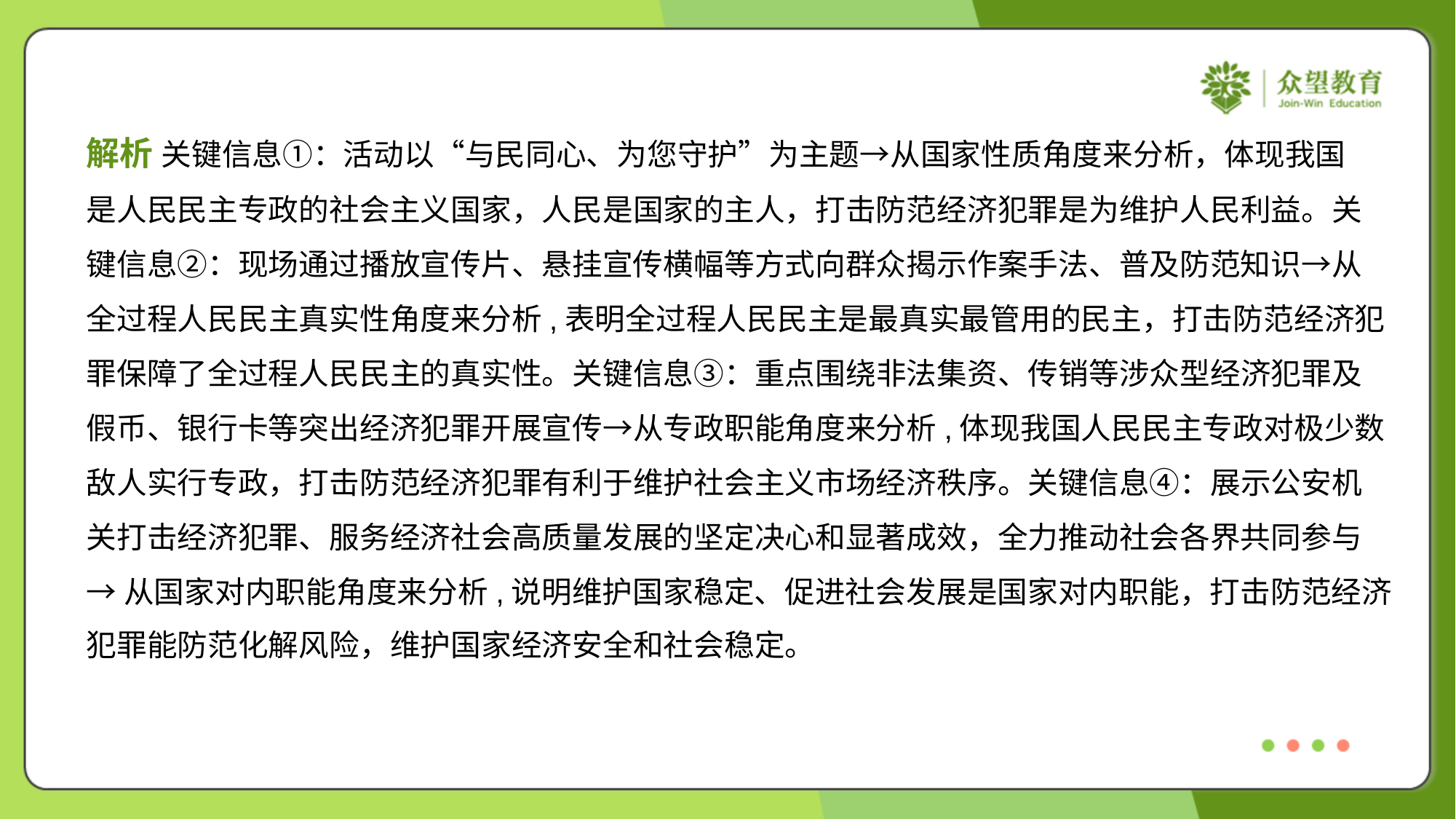

解析 关键信息①：活动以“与民同心、为您守护”为主题→从国家性质角度来分析，体现我国
是人民民主专政的社会主义国家，人民是国家的主人，打击防范经济犯罪是为维护人民利益。关
键信息②：现场通过播放宣传片、悬挂宣传横幅等方式向群众揭示作案手法、普及防范知识→从
全过程人民民主真实性角度来分析,表明全过程人民民主是最真实最管用的民主，打击防范经济犯
罪保障了全过程人民民主的真实性。关键信息③：重点围绕非法集资、传销等涉众型经济犯罪及
假币、银行卡等突出经济犯罪开展宣传→从专政职能角度来分析,体现我国人民民主专政对极少数
敌人实行专政，打击防范经济犯罪有利于维护社会主义市场经济秩序。关键信息④：展示公安机
关打击经济犯罪、服务经济社会高质量发展的坚定决心和显著成效，全力推动社会各界共同参与
→从国家对内职能角度来分析,说明维护国家稳定、促进社会发展是国家对内职能，打击防范经济
犯罪能防范化解风险，维护国家经济安全和社会稳定。